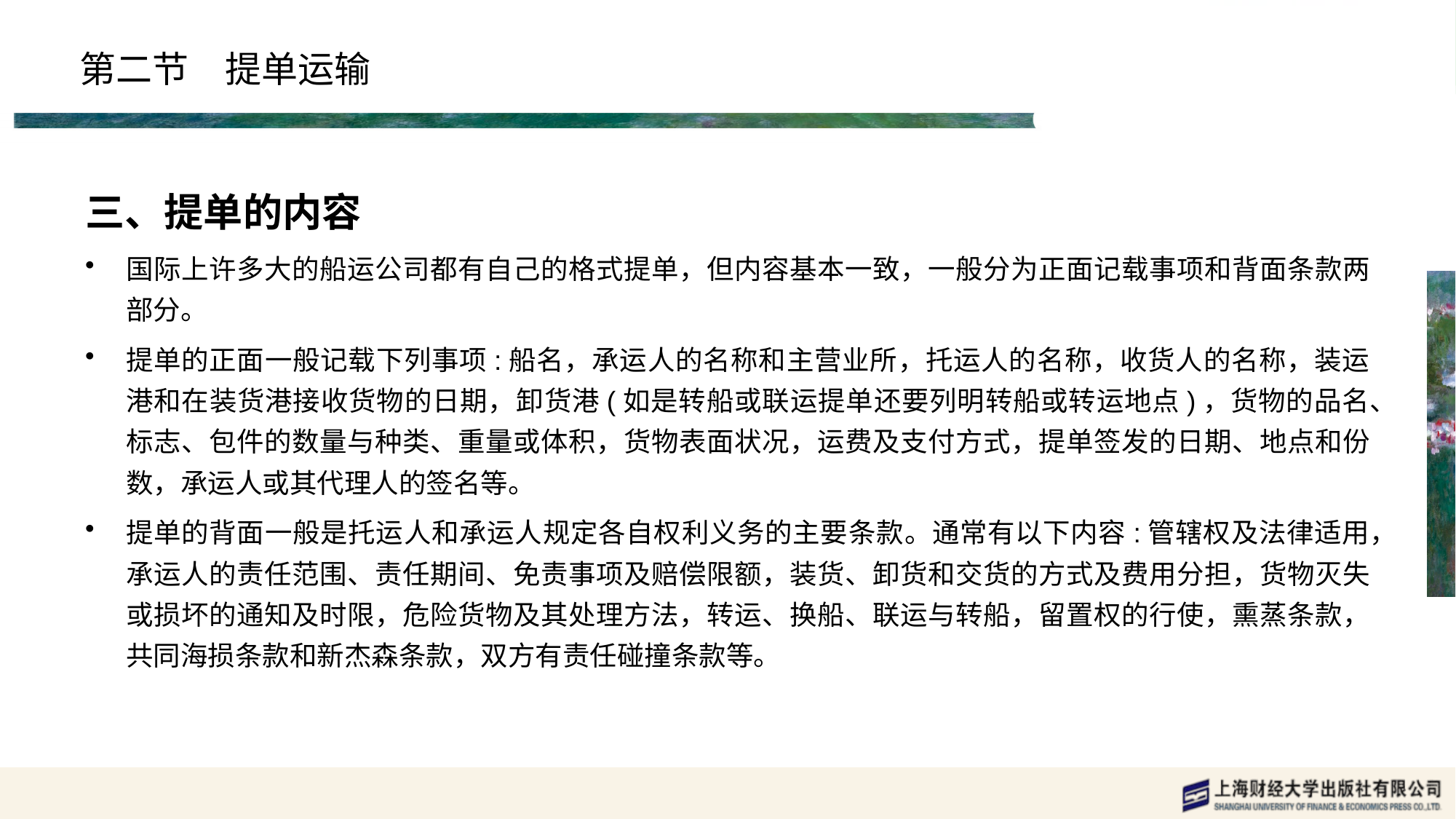

# 第二节　提单运输
三、提单的内容
国际上许多大的船运公司都有自己的格式提单，但内容基本一致，一般分为正面记载事项和背面条款两部分。
提单的正面一般记载下列事项:船名，承运人的名称和主营业所，托运人的名称，收货人的名称，装运港和在装货港接收货物的日期，卸货港(如是转船或联运提单还要列明转船或转运地点)，货物的品名、标志、包件的数量与种类、重量或体积，货物表面状况，运费及支付方式，提单签发的日期、地点和份数，承运人或其代理人的签名等。
提单的背面一般是托运人和承运人规定各自权利义务的主要条款。通常有以下内容:管辖权及法律适用，承运人的责任范围、责任期间、免责事项及赔偿限额，装货、卸货和交货的方式及费用分担，货物灭失或损坏的通知及时限，危险货物及其处理方法，转运、换船、联运与转船，留置权的行使，熏蒸条款，共同海损条款和新杰森条款，双方有责任碰撞条款等。